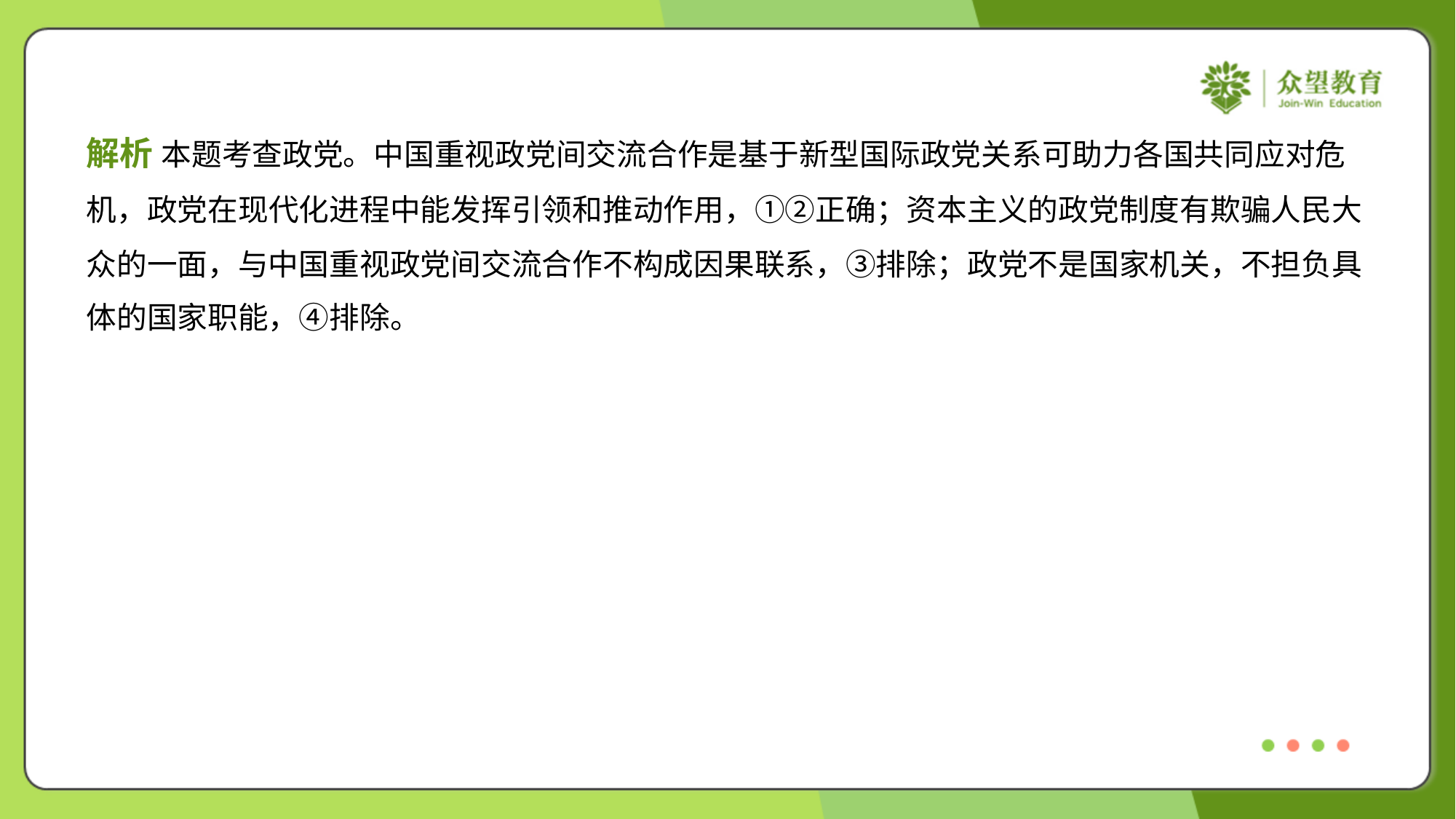

解析 本题考查政党。中国重视政党间交流合作是基于新型国际政党关系可助力各国共同应对危
机，政党在现代化进程中能发挥引领和推动作用，①②正确；资本主义的政党制度有欺骗人民大
众的一面，与中国重视政党间交流合作不构成因果联系，③排除；政党不是国家机关，不担负具
体的国家职能，④排除。